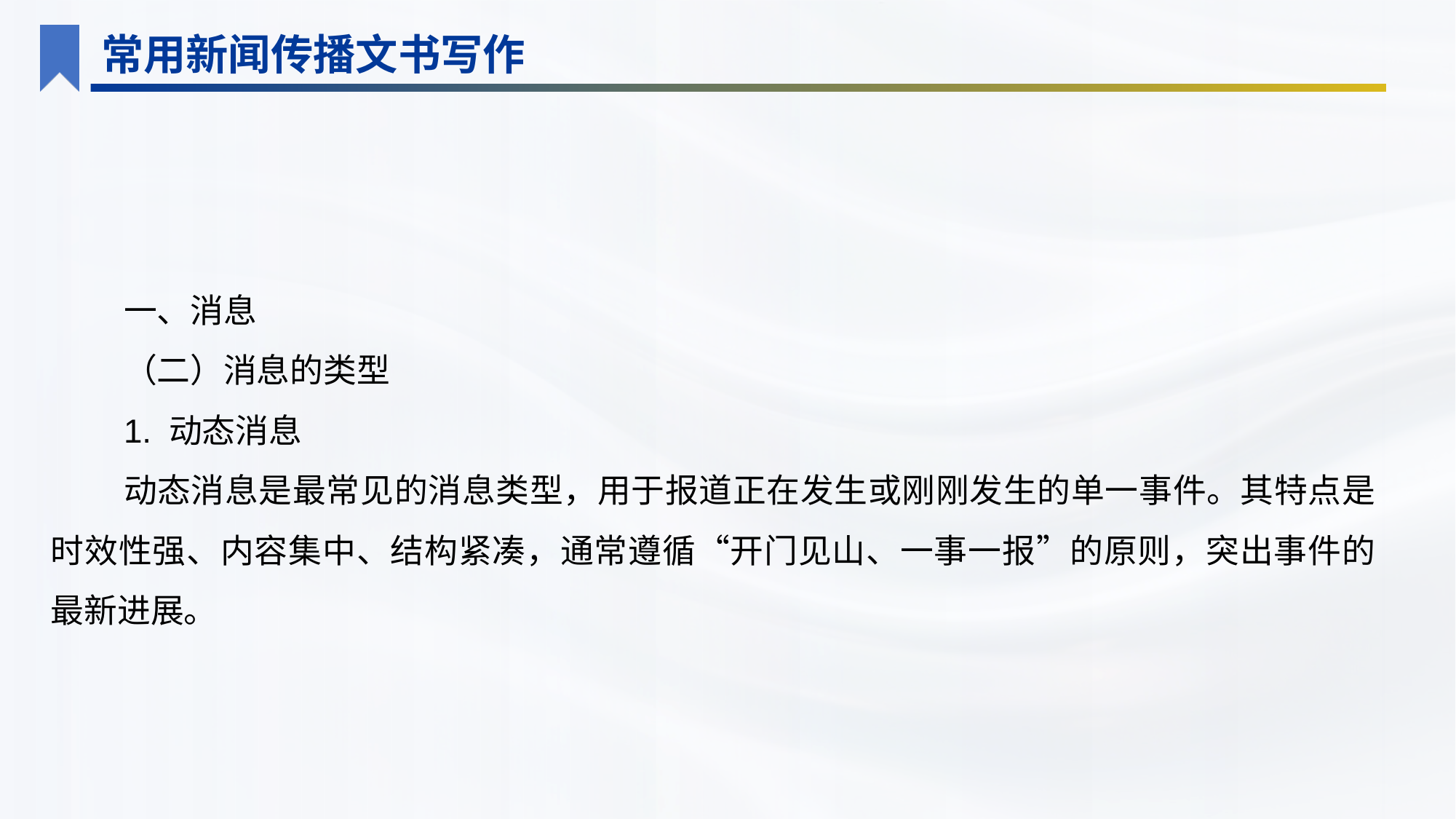

常用新闻传播文书写作
一、消息
（二）消息的类型
1. 动态消息
动态消息是最常见的消息类型，用于报道正在发生或刚刚发生的单一事件。其特点是时效性强、内容集中、结构紧凑，通常遵循“开门见山、一事一报”的原则，突出事件的最新进展。